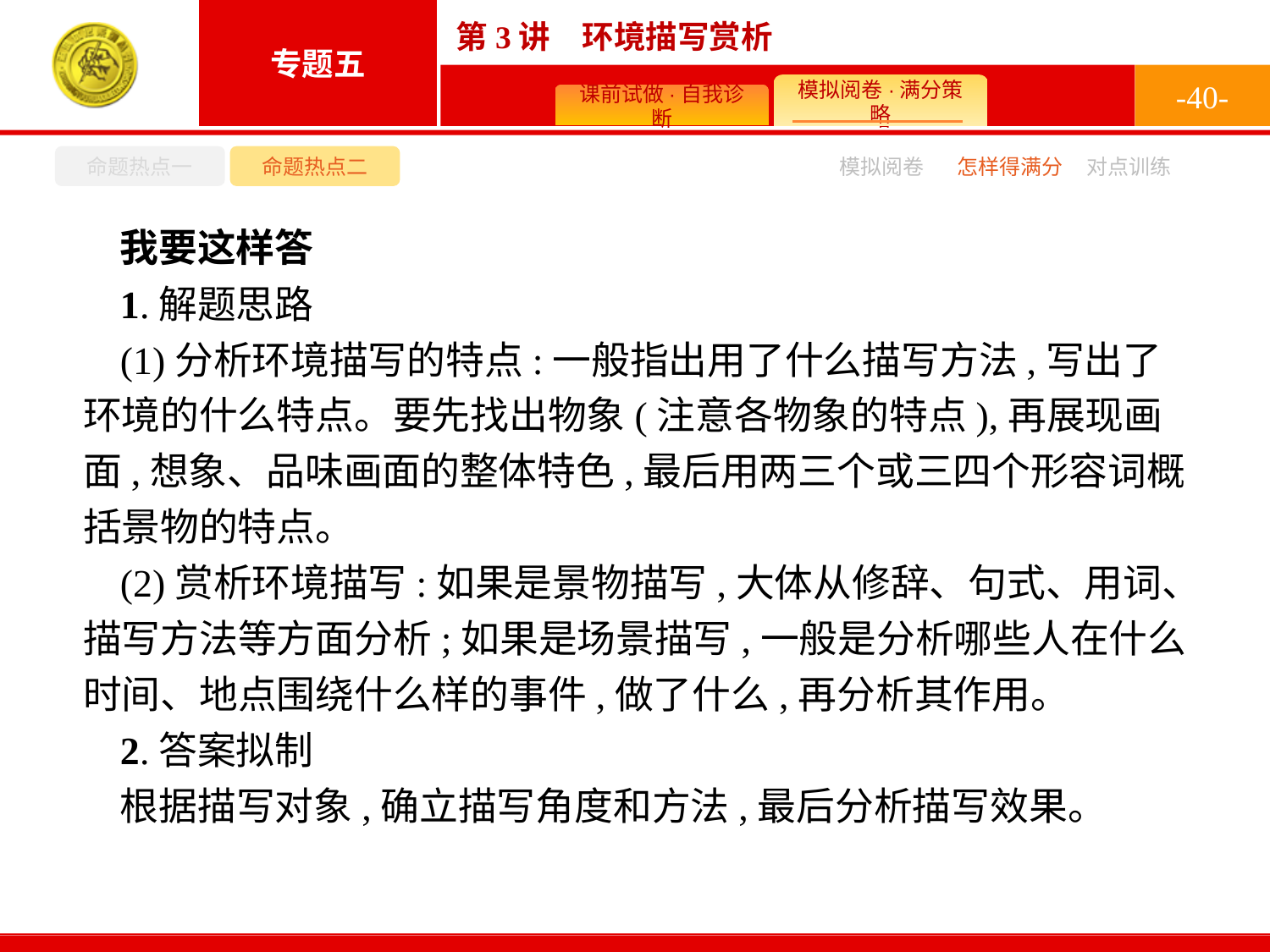

-40-
命题热点一
命题热点二
怎样得满分
模拟阅卷
对点训练
我要这样答
1.解题思路
(1)分析环境描写的特点:一般指出用了什么描写方法,写出了环境的什么特点。要先找出物象(注意各物象的特点),再展现画面,想象、品味画面的整体特色,最后用两三个或三四个形容词概括景物的特点。
(2)赏析环境描写:如果是景物描写,大体从修辞、句式、用词、描写方法等方面分析;如果是场景描写,一般是分析哪些人在什么时间、地点围绕什么样的事件,做了什么,再分析其作用。
2.答案拟制
根据描写对象,确立描写角度和方法,最后分析描写效果。